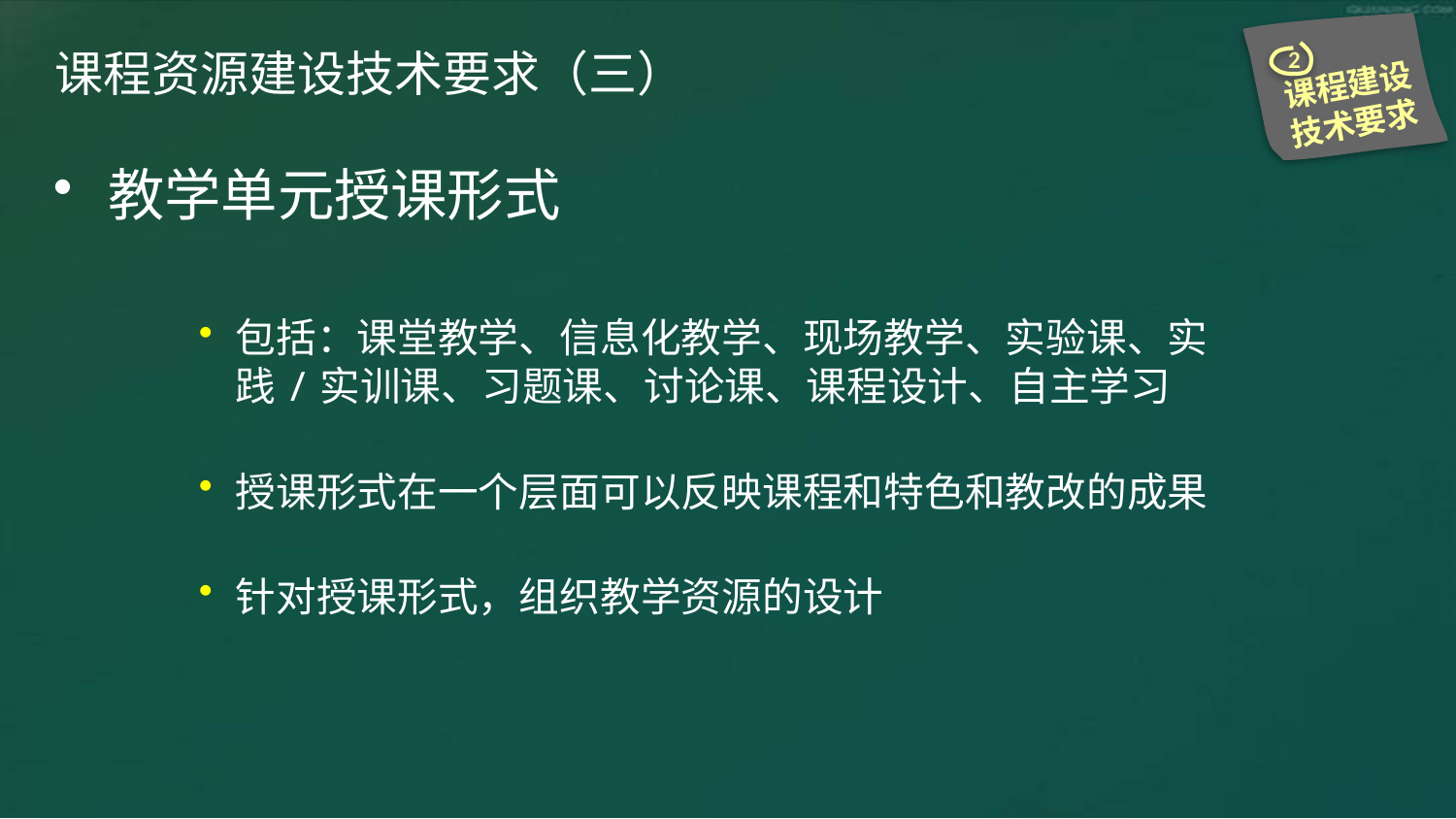

2

课程建设技术要求
# 课程资源建设技术要求（三）
教学单元授课形式

包括：课堂教学、信息化教学、现场教学、实验课、实践/实训课、习题课、讨论课、课程设计、自主学习
授课形式在一个层面可以反映课程和特色和教改的成果
针对授课形式，组织教学资源的设计